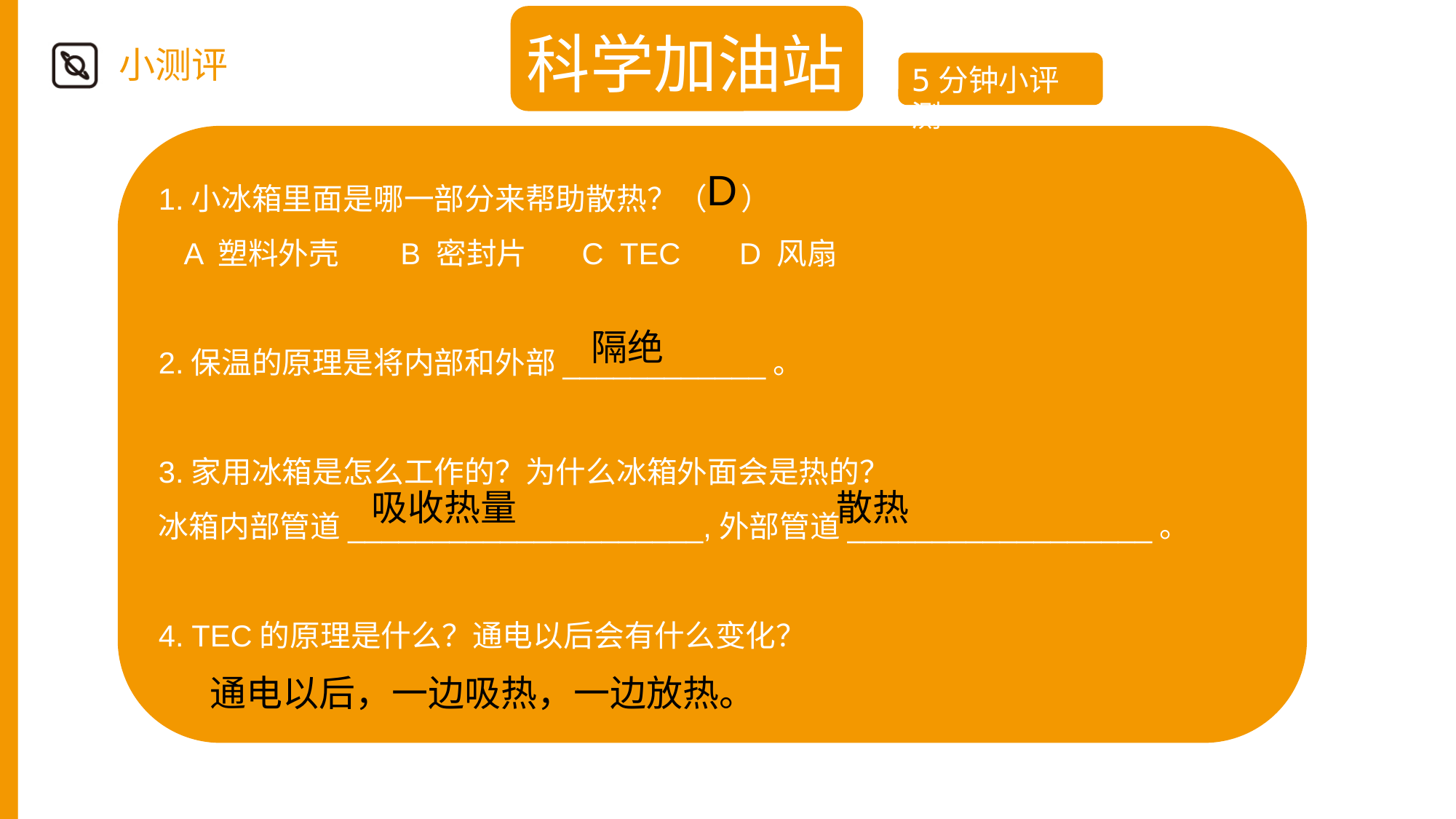

科学加油站
小测评
5分钟小评测
1.小冰箱里面是哪一部分来帮助散热？（     ）
   A 塑料外壳        B 密封片       C  TEC       D 风扇

2.保温的原理是将内部和外部____________。

3.家用冰箱是怎么工作的？为什么冰箱外面会是热的？
冰箱内部管道_____________________,外部管道__________________。

4. TEC的原理是什么？通电以后会有什么变化？

D
隔绝
散热
吸收热量
通电以后，一边吸热，一边放热。